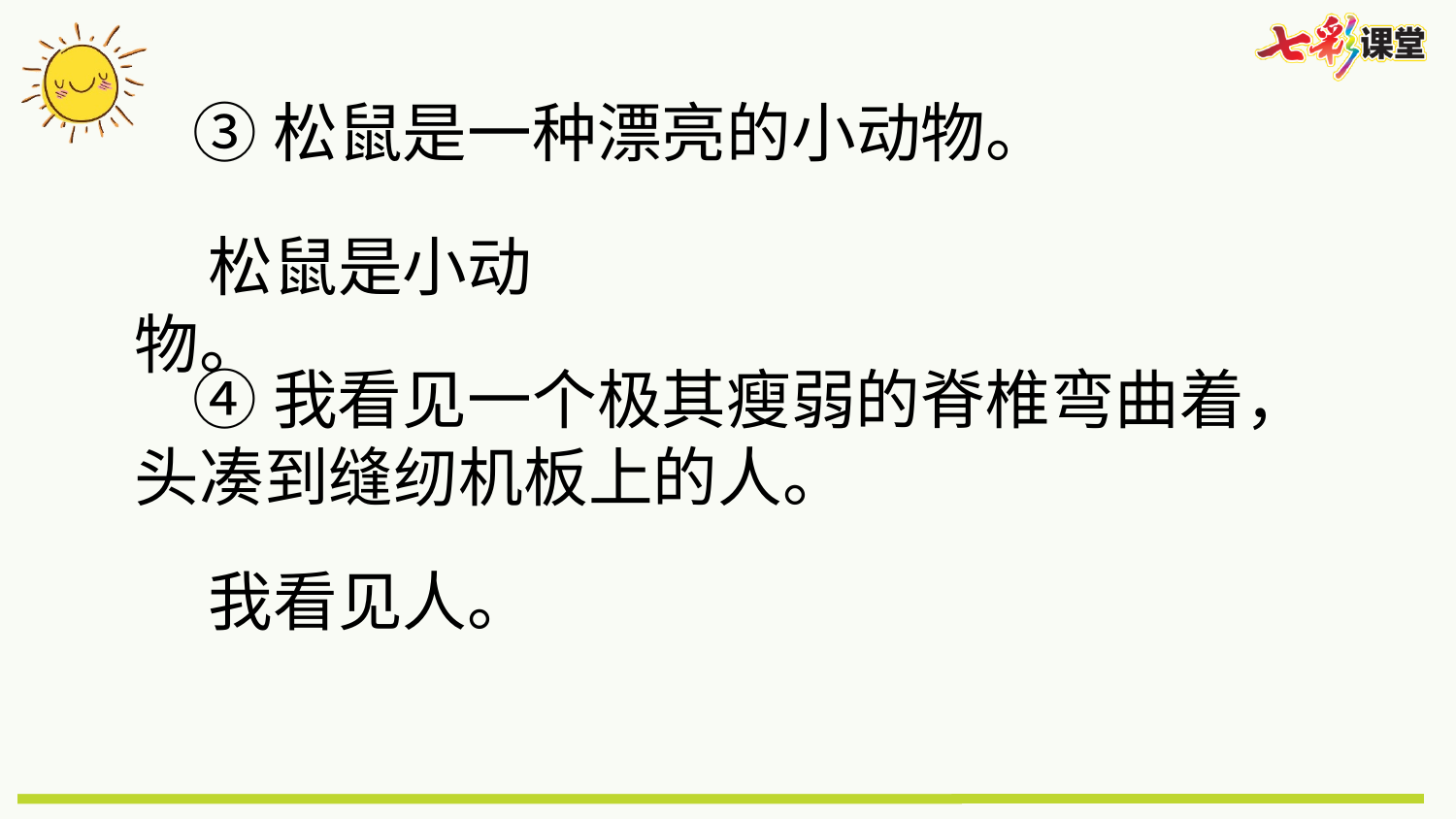

③松鼠是一种漂亮的小动物。
    松鼠是小动物。
    ④我看见一个极其瘦弱的脊椎弯曲着，头凑到缝纫机板上的人。
    我看见人。